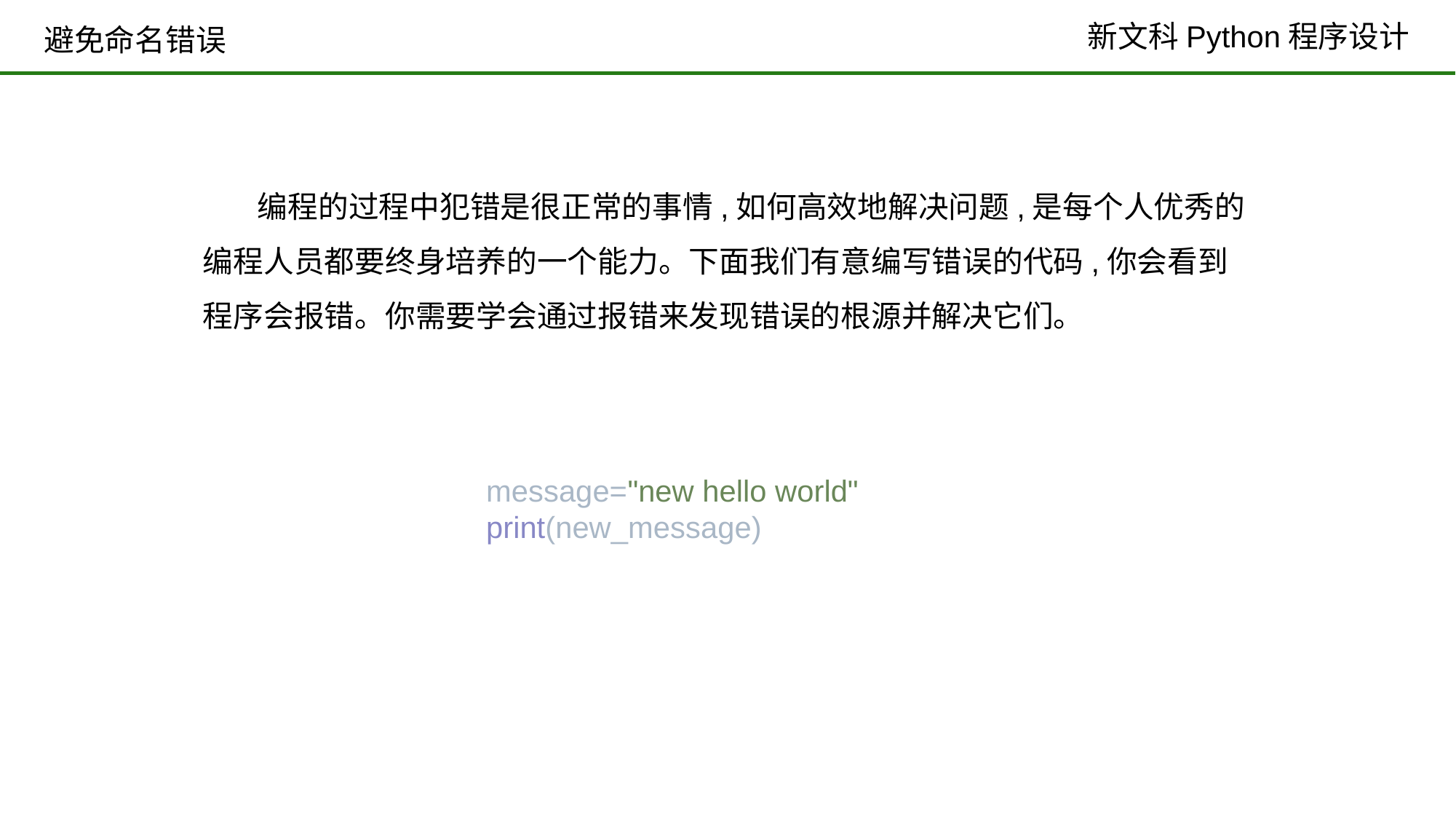

# 避免命名错误
编程的过程中犯错是很正常的事情,如何高效地解决问题,是每个人优秀的编程人员都要终身培养的一个能力。下面我们有意编写错误的代码,你会看到程序会报错。你需要学会通过报错来发现错误的根源并解决它们。
message="new hello world"
print(new_message)